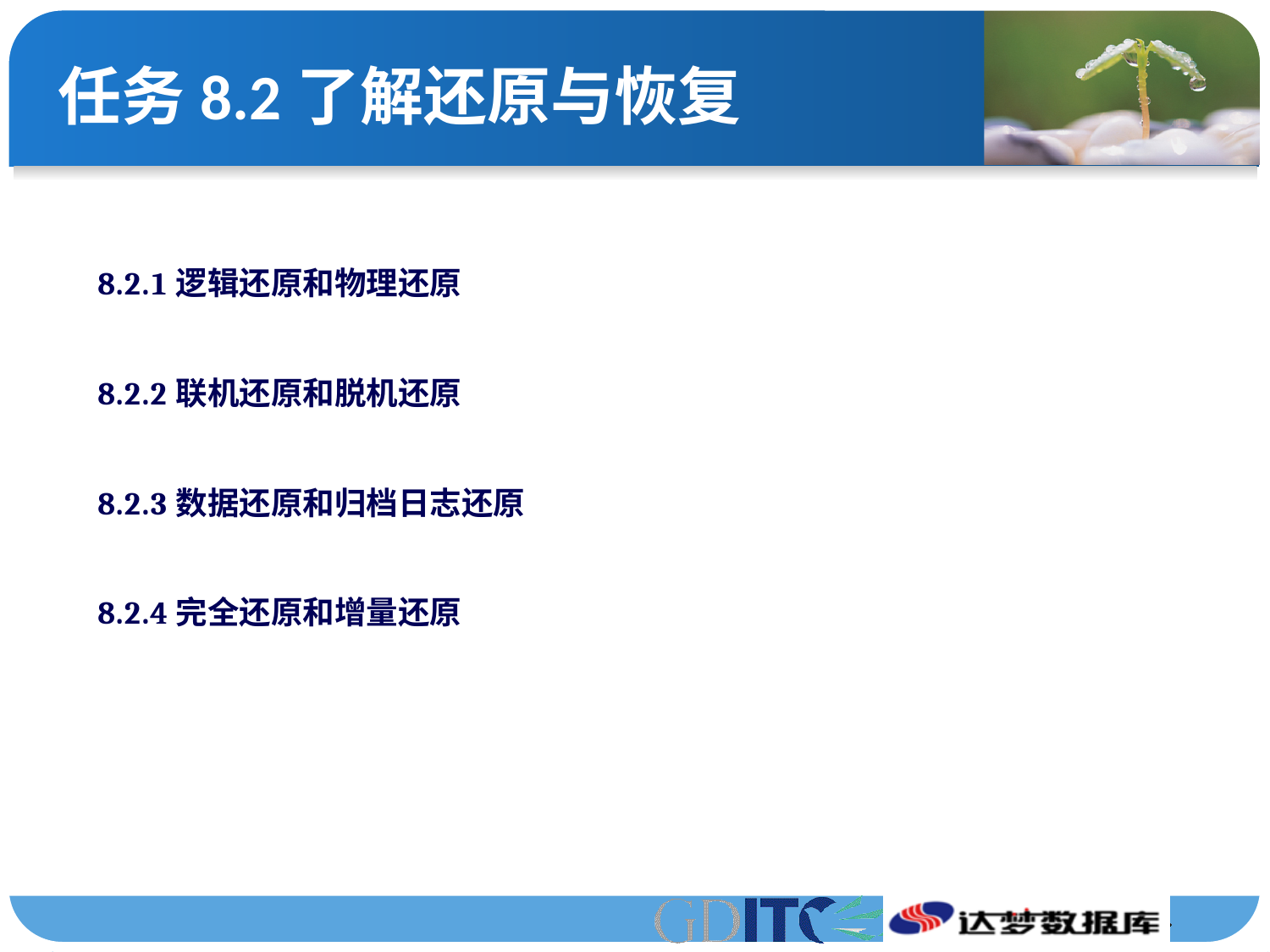

# 任务8.2了解还原与恢复
8.2.1逻辑还原和物理还原
8.2.2联机还原和脱机还原
8.2.3数据还原和归档日志还原
8.2.4完全还原和增量还原